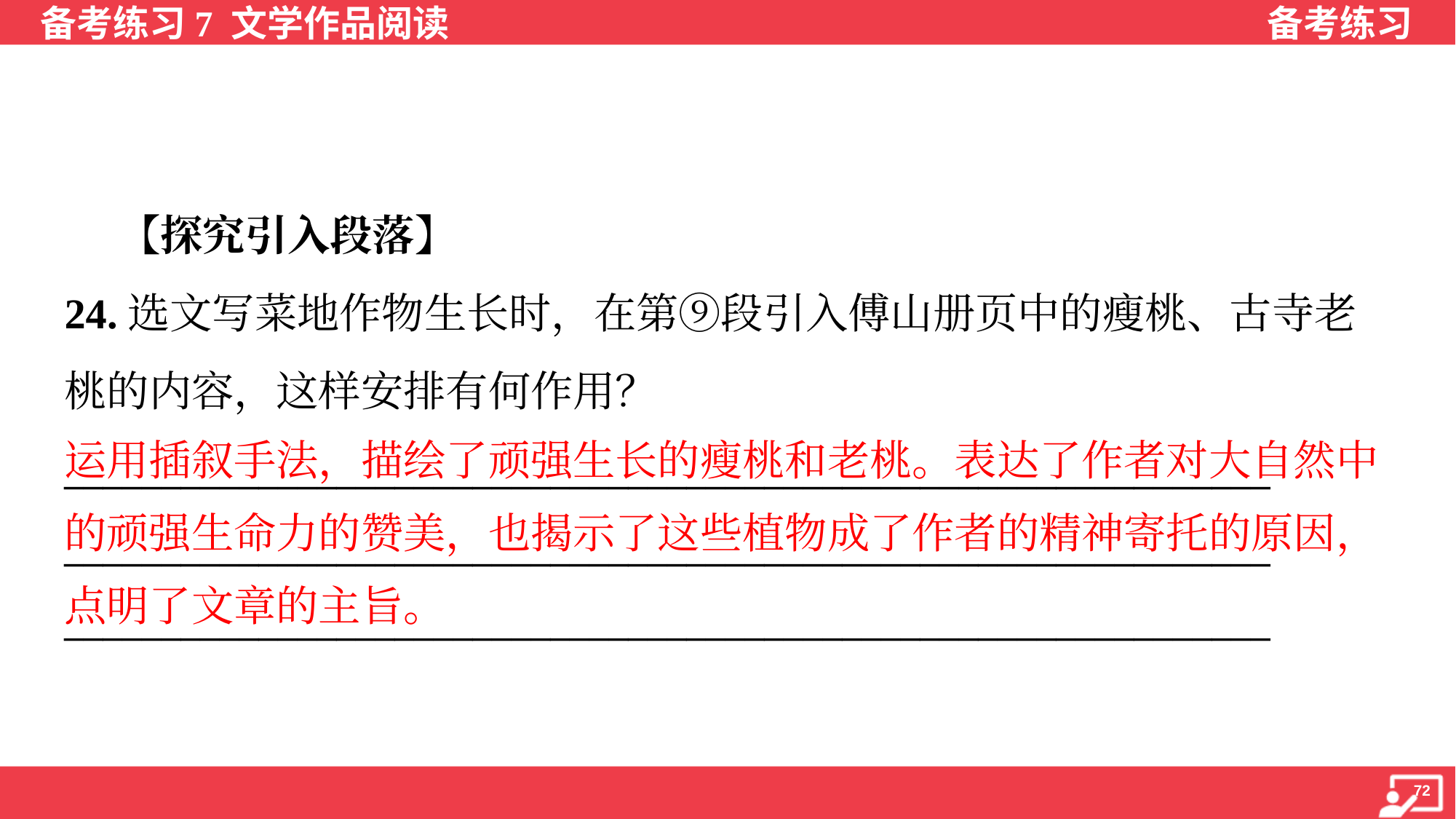

【探究引入段落】
24.选文写菜地作物生长时，在第⑨段引入傅山册页中的瘦桃、古寺老
桃的内容，这样安排有何作用？
______________________________________________________________
______________________________________________________________
______________________________________________________________
运用插叙手法，描绘了顽强生长的瘦桃和老桃。表达了作者对大自然中
的顽强生命力的赞美，也揭示了这些植物成了作者的精神寄托的原因，
点明了文章的主旨。